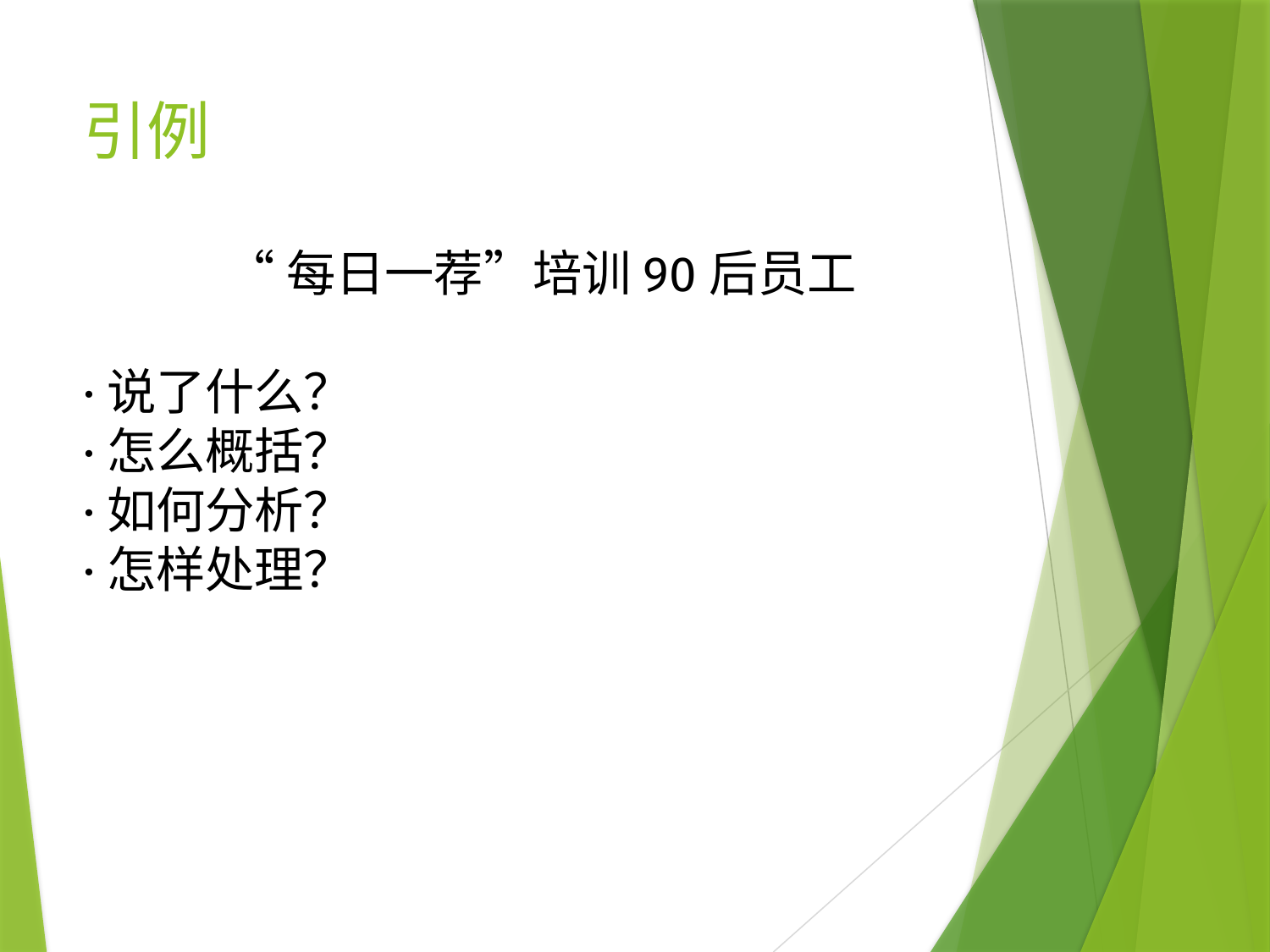

# 引例
“每日一荐”培训90后员工

·说了什么？
·怎么概括？
·如何分析？
·怎样处理？